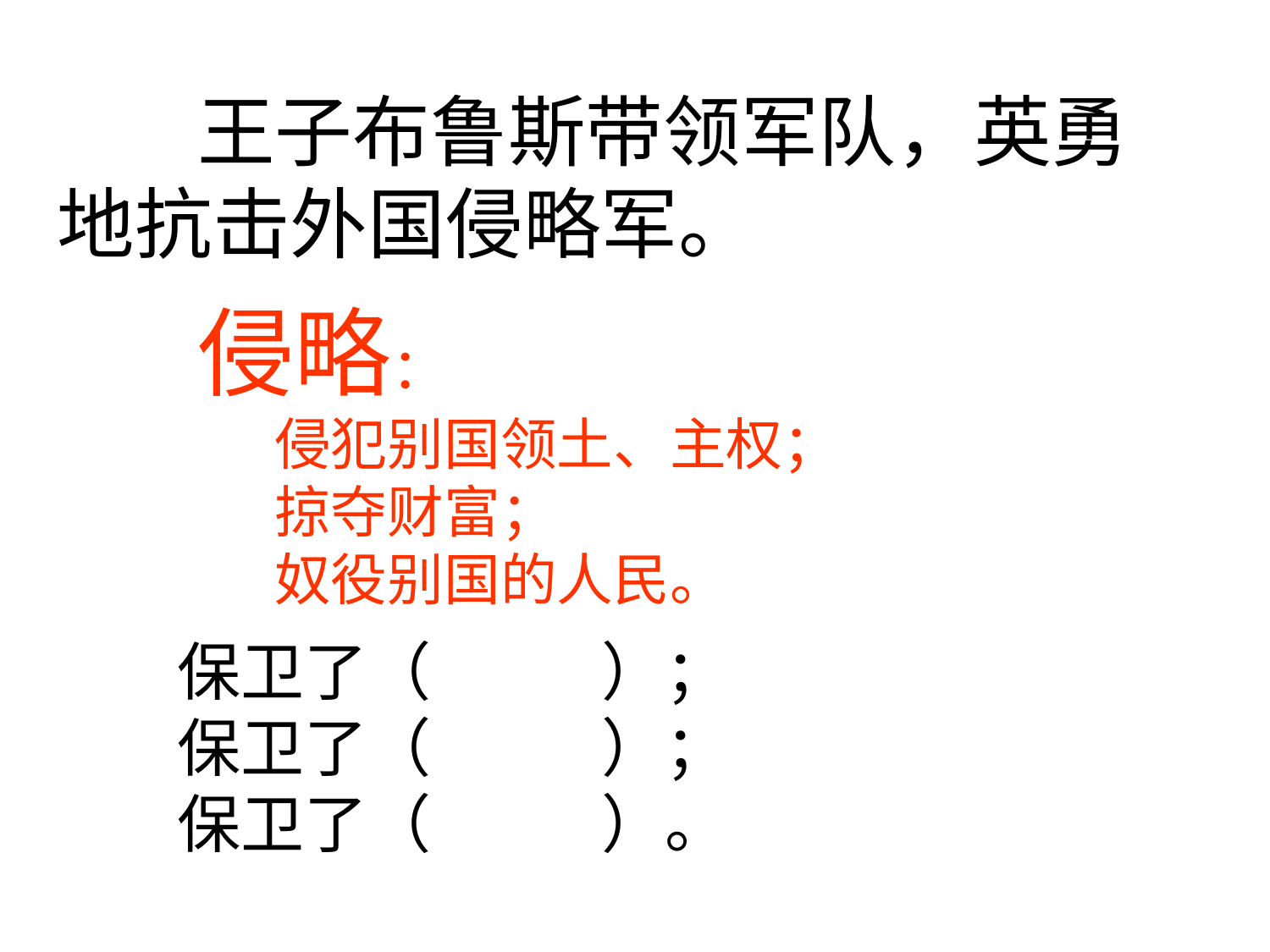

王子布鲁斯带领军队，英勇地抗击外国侵略军。
侵略：
     侵犯别国领土、主权；
     掠夺财富；
     奴役别国的人民。
保卫了（            ）；
保卫了（            ）；
保卫了（            ）。